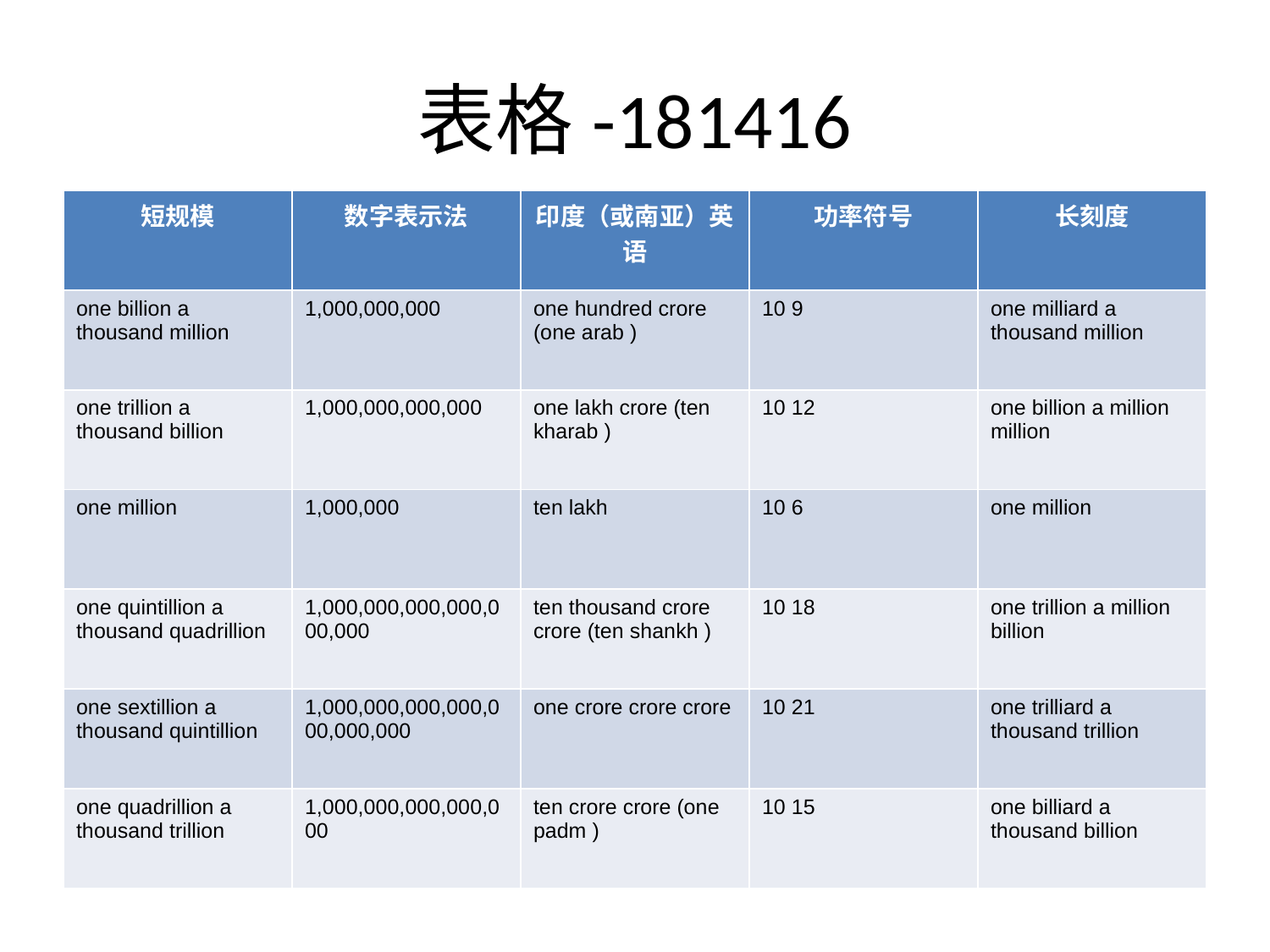

# 表格-181416
| 短规模 | 数字表示法 | 印度（或南亚）英语 | 功率符号 | 长刻度 |
| --- | --- | --- | --- | --- |
| one billion a thousand million | 1,000,000,000 | one hundred crore (one arab ) | 10 9 | one milliard a thousand million |
| one trillion a thousand billion | 1,000,000,000,000 | one lakh crore (ten kharab ) | 10 12 | one billion a million million |
| one million | 1,000,000 | ten lakh | 10 6 | one million |
| one quintillion a thousand quadrillion | 1,000,000,000,000,000,000 | ten thousand crore crore (ten shankh ) | 10 18 | one trillion a million billion |
| one sextillion a thousand quintillion | 1,000,000,000,000,000,000,000 | one crore crore crore | 10 21 | one trilliard a thousand trillion |
| one quadrillion a thousand trillion | 1,000,000,000,000,000 | ten crore crore (one padm ) | 10 15 | one billiard a thousand billion |